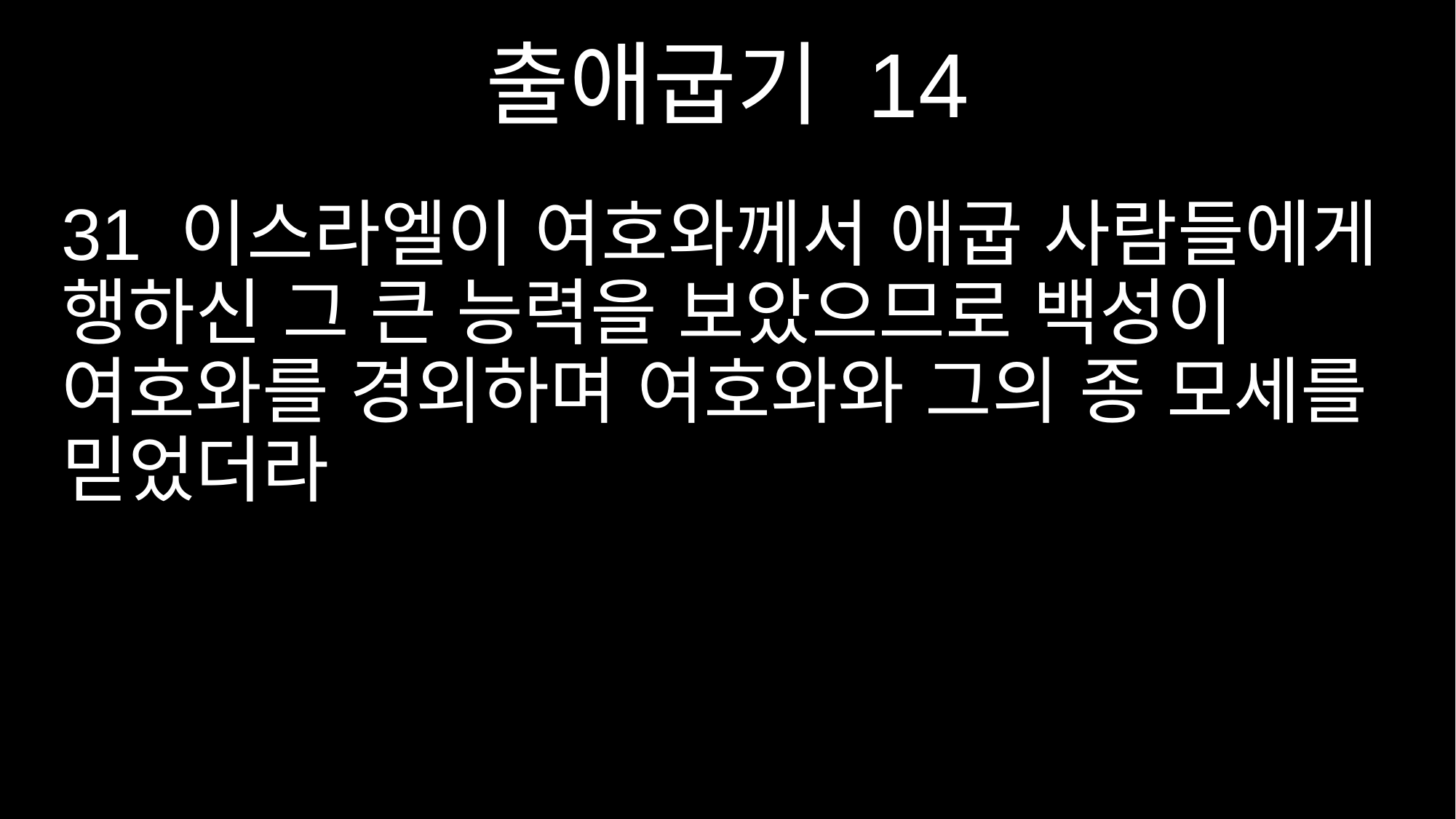

출애굽기 14
31 이스라엘이 여호와께서 애굽 사람들에게 행하신 그 큰 능력을 보았으므로 백성이 여호와를 경외하며 여호와와 그의 종 모세를 믿었더라